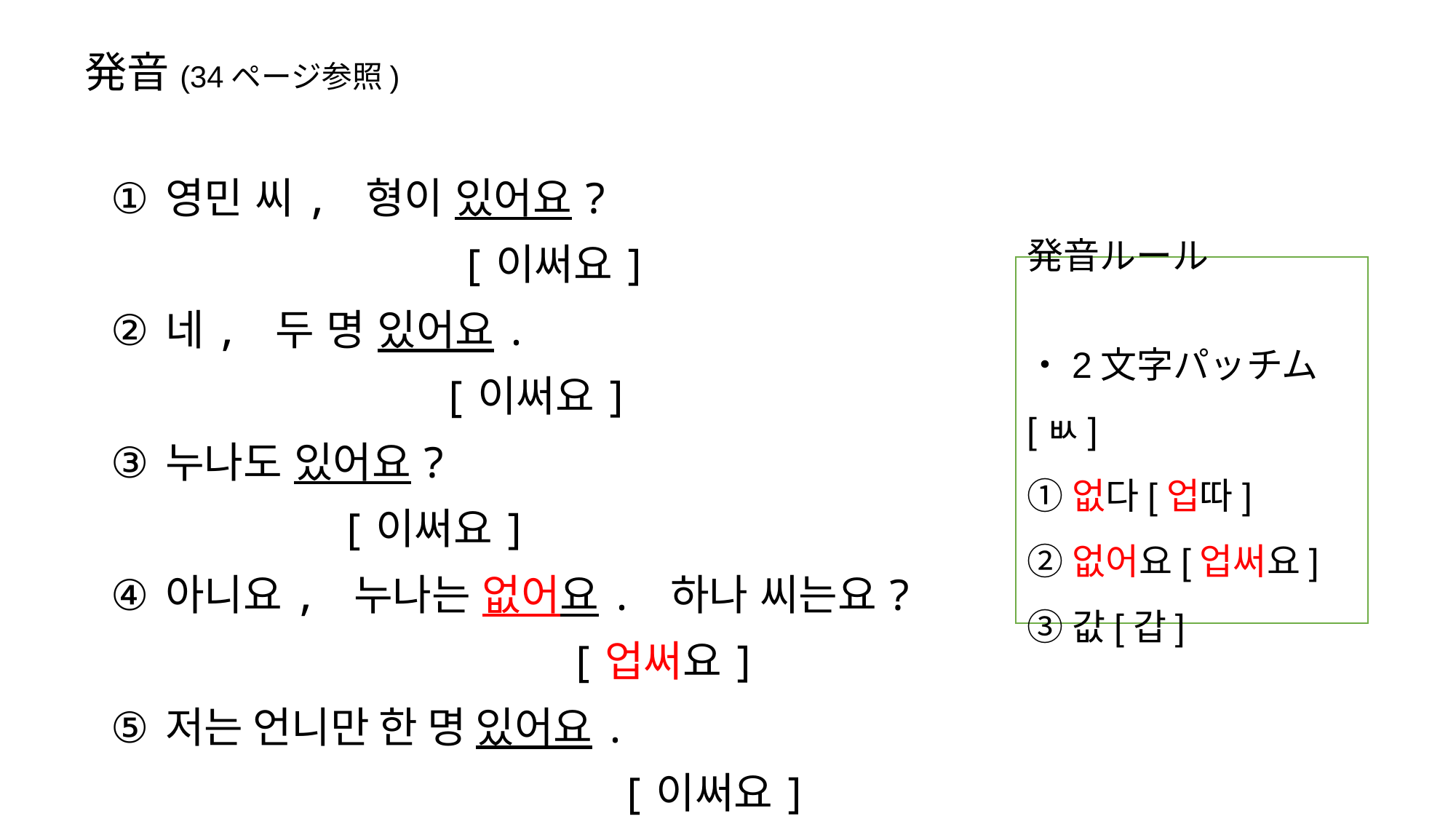

# 発音(34ページ参照)

영민 씨, 형이 있어요?
　　　　　　　　[이써요]
네, 두 명 있어요.
             [이써요]
누나도 있어요?
         [이써요]
아니요, 누나는 없어요. 하나 씨는요?
                  [업써요]
저는 언니만 한 명 있어요.
                    [이써요]
発音ルール

・2文字パッチム[ㅄ]
①없다[업따]
②없어요[업써요]
③값[갑]